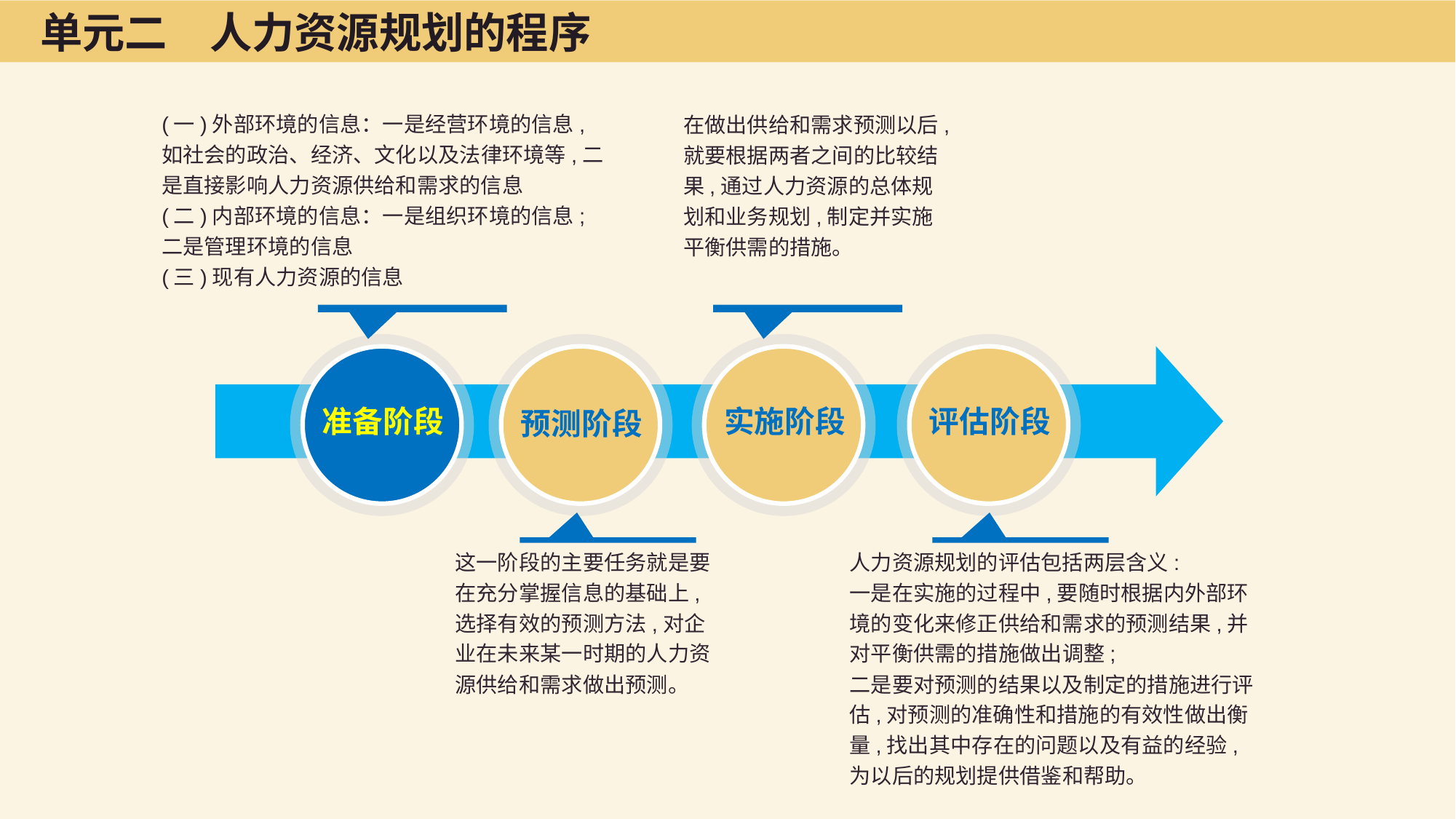

单元二　人力资源规划的程序
(一)外部环境的信息：一是经营环境的信息,如社会的政治、经济、文化以及法律环境等,二是直接影响人力资源供给和需求的信息
(二)内部环境的信息：一是组织环境的信息;二是管理环境的信息
(三)现有人力资源的信息
在做出供给和需求预测以后,就要根据两者之间的比较结果,通过人力资源的总体规划和业务规划,制定并实施平衡供需的措施。

准备阶段

预测阶段

实施阶段

评估阶段

这一阶段的主要任务就是要在充分掌握信息的基础上,选择有效的预测方法,对企业在未来某一时期的人力资源供给和需求做出预测。
人力资源规划的评估包括两层含义:
一是在实施的过程中,要随时根据内外部环境的变化来修正供给和需求的预测结果,并对平衡供需的措施做出调整;
二是要对预测的结果以及制定的措施进行评估,对预测的准确性和措施的有效性做出衡量,找出其中存在的问题以及有益的经验,为以后的规划提供借鉴和帮助。